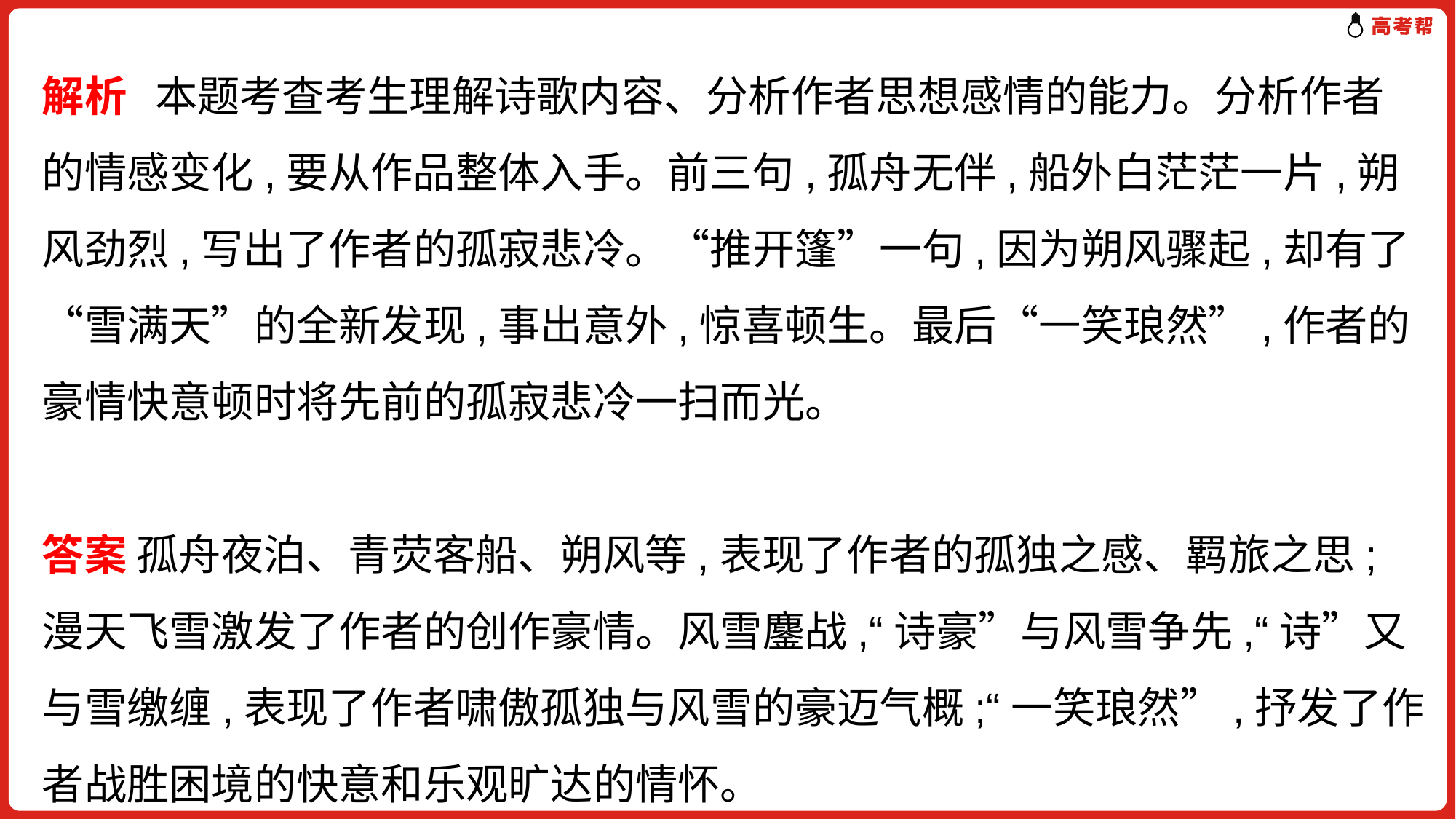

解析   本题考查考生理解诗歌内容、分析作者思想感情的能力。分析作者的情感变化,要从作品整体入手。前三句,孤舟无伴,船外白茫茫一片,朔风劲烈,写出了作者的孤寂悲冷。“推开篷”一句,因为朔风骤起,却有了“雪满天”的全新发现,事出意外,惊喜顿生。最后“一笑琅然”,作者的豪情快意顿时将先前的孤寂悲冷一扫而光。

答案 孤舟夜泊、青荧客船、朔风等,表现了作者的孤独之感、羁旅之思;漫天飞雪激发了作者的创作豪情。风雪鏖战,“诗豪”与风雪争先,“诗”又与雪缴缠,表现了作者啸傲孤独与风雪的豪迈气概;“一笑琅然”,抒发了作者战胜困境的快意和乐观旷达的情怀。